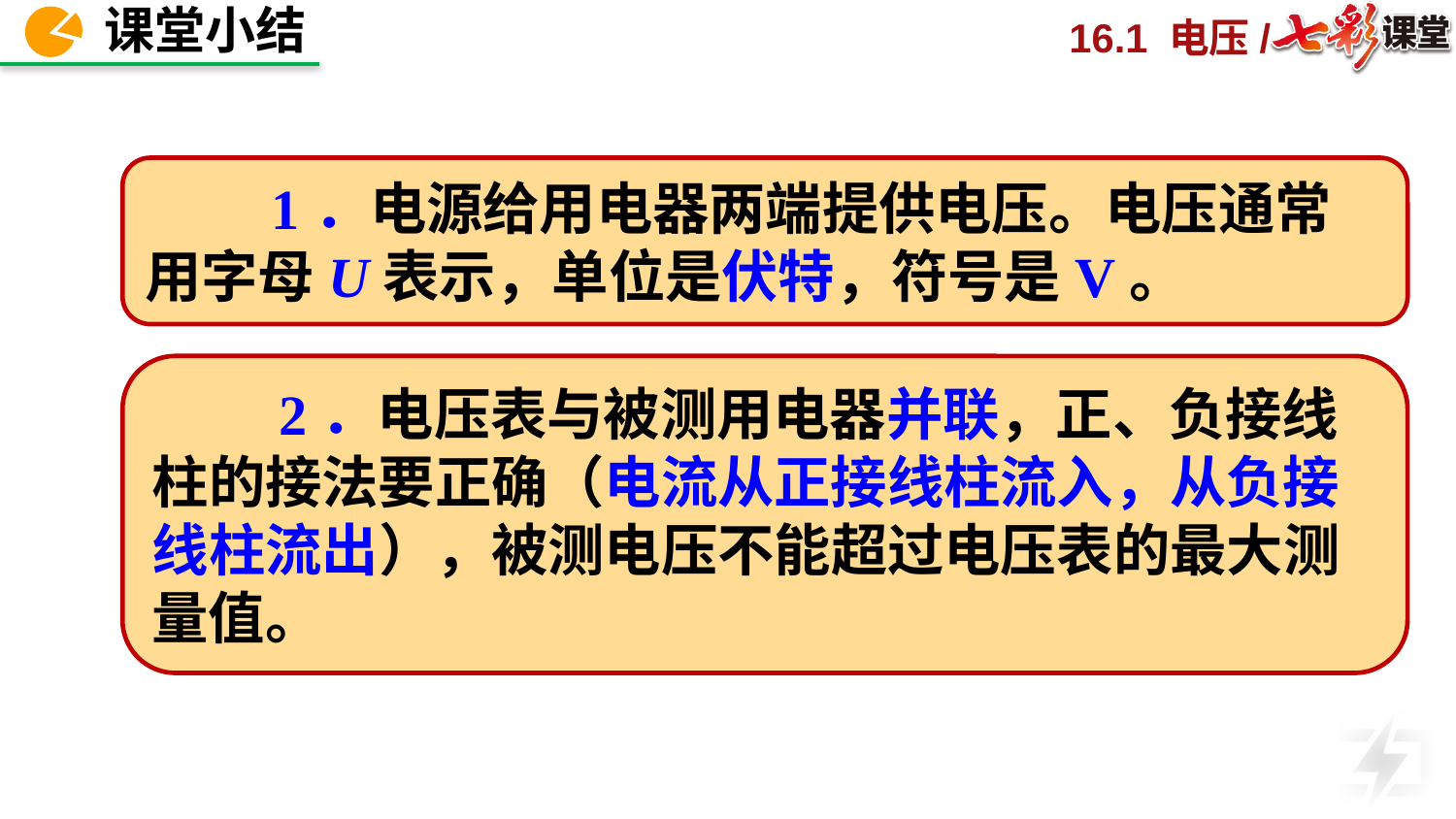

1．电源给用电器两端提供电压。电压通常用字母U表示，单位是伏特，符号是V。
　　2．电压表与被测用电器并联，正、负接线柱的接法要正确（电流从正接线柱流入，从负接线柱流出），被测电压不能超过电压表的最大测量值。